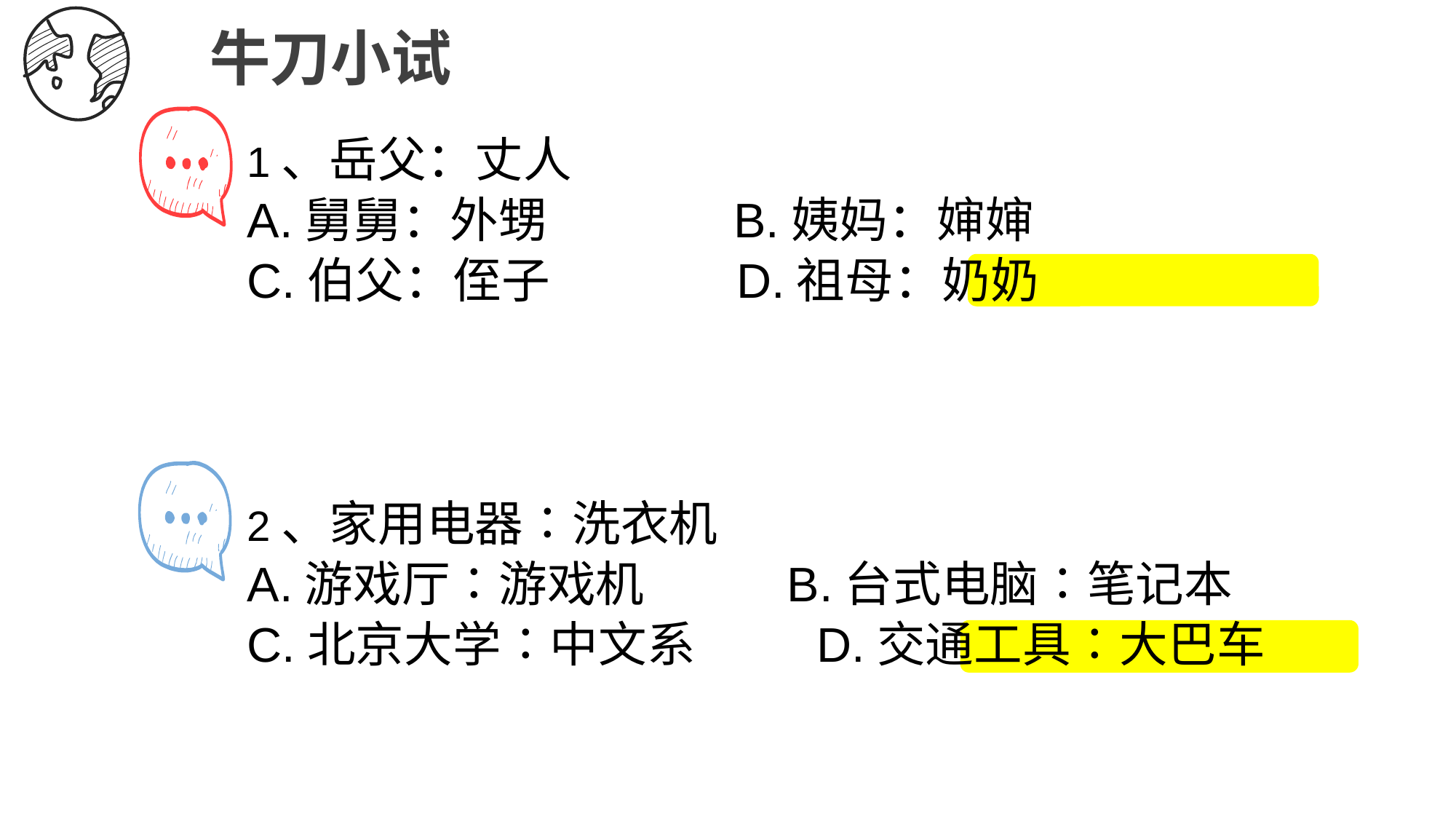

牛刀小试

1、岳父：丈人
A.舅舅：外甥                B.姨妈：婶婶
C.伯父：侄子                D.祖母：奶奶

2、家用电器∶洗衣机
A.游戏厅∶游戏机            B.台式电脑∶笔记本
C.北京大学∶中文系          D.交通工具∶大巴车